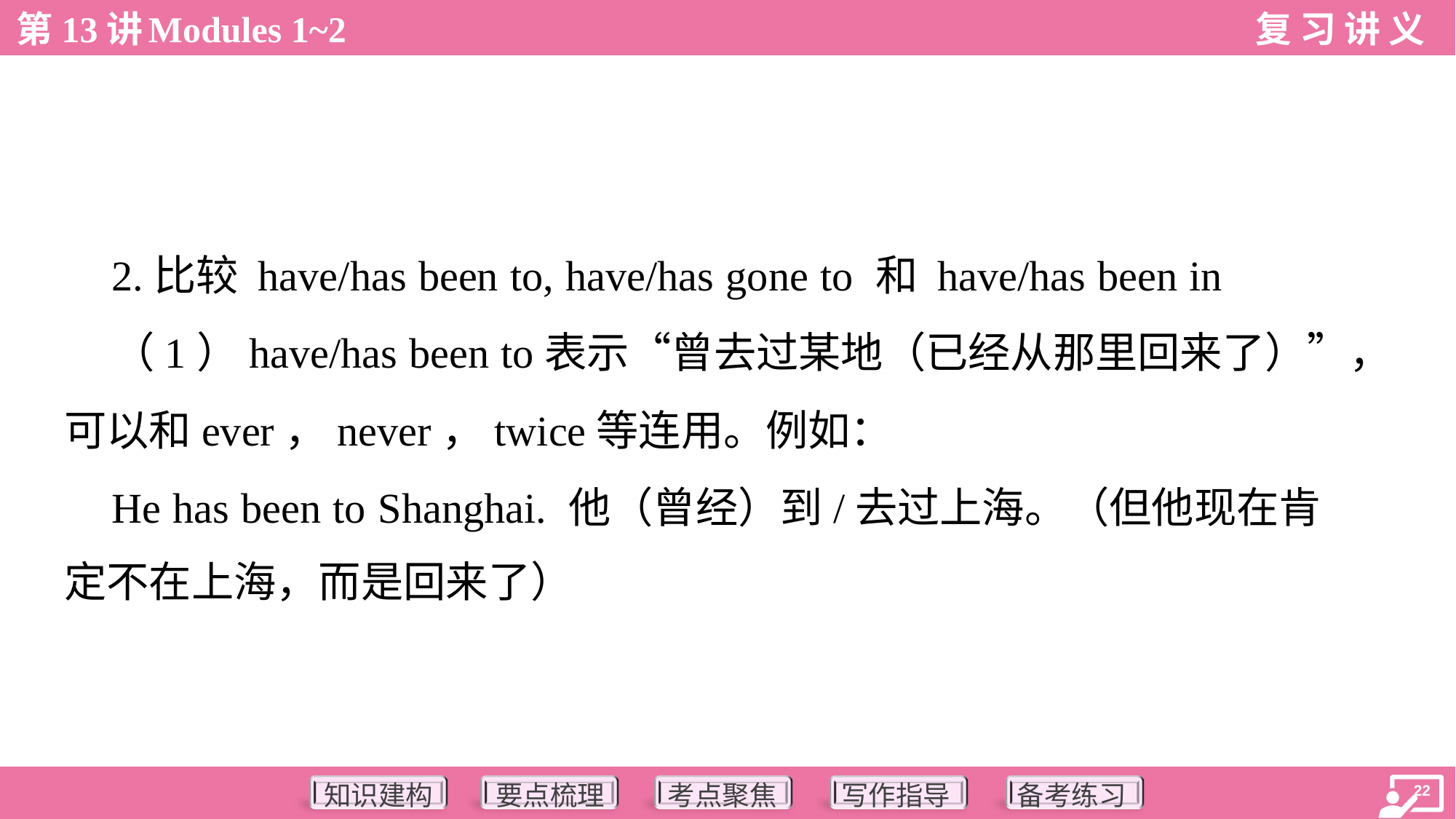

2.比较 have/has been to, have/has gone to 和 have/has been in
    （1）have/has been to表示“曾去过某地（已经从那里回来了）”，
可以和ever，never，twice等连用。例如：
    He has been to Shanghai. 他（曾经）到/去过上海。（但他现在肯
定不在上海，而是回来了）